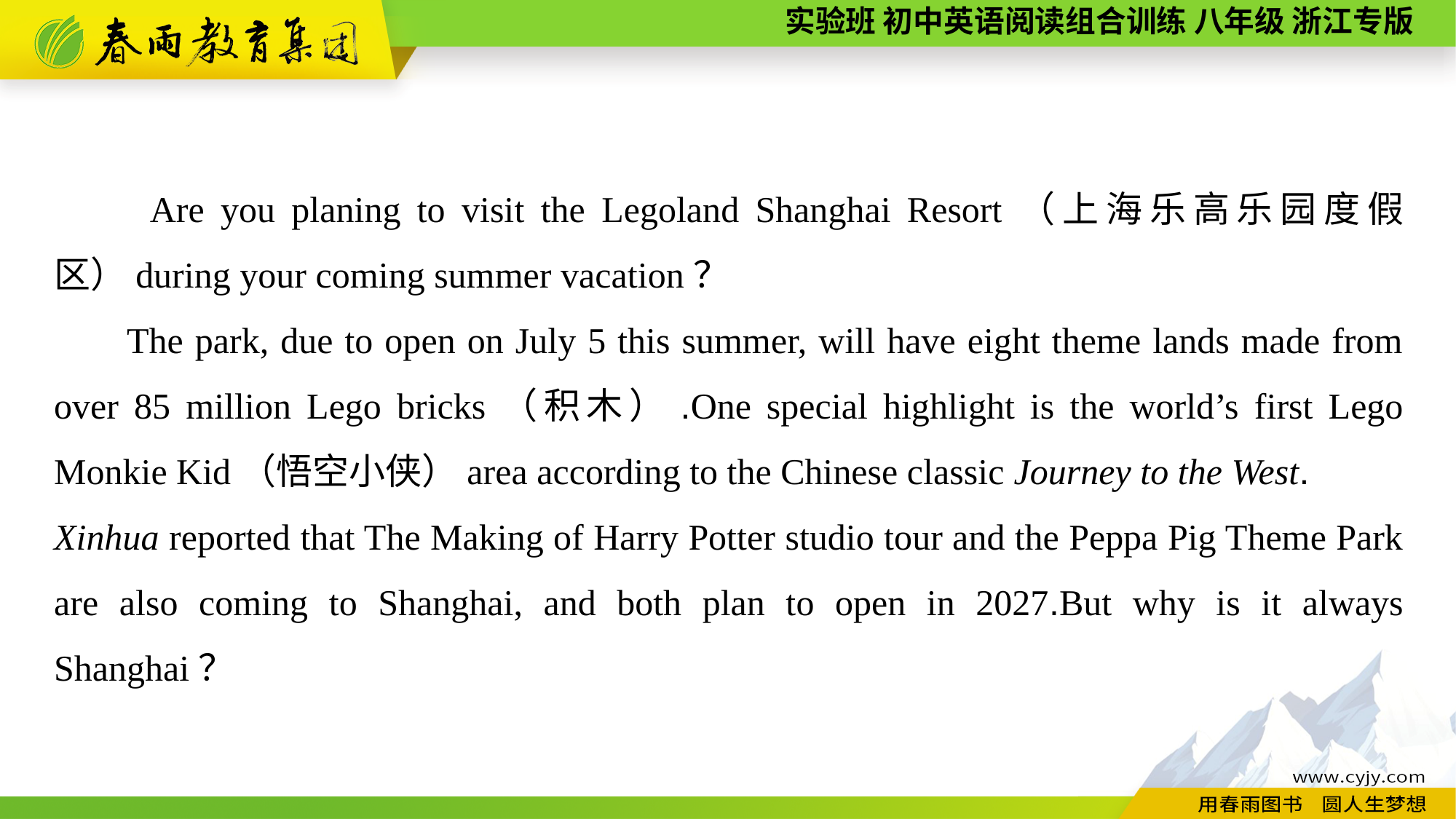

Are you planing to visit the Legoland Shanghai Resort（上海乐高乐园度假区）during your coming summer vacation？
The park, due to open on July 5 this summer, will have eight theme lands made from over 85 million Lego bricks（积木）.One special highlight is the world’s first Lego Monkie Kid（悟空小侠）area according to the Chinese classic Journey to the West.
Xinhua reported that The Making of Harry Potter studio tour and the Peppa Pig Theme Park are also coming to Shanghai, and both plan to open in 2027.But why is it always Shanghai？